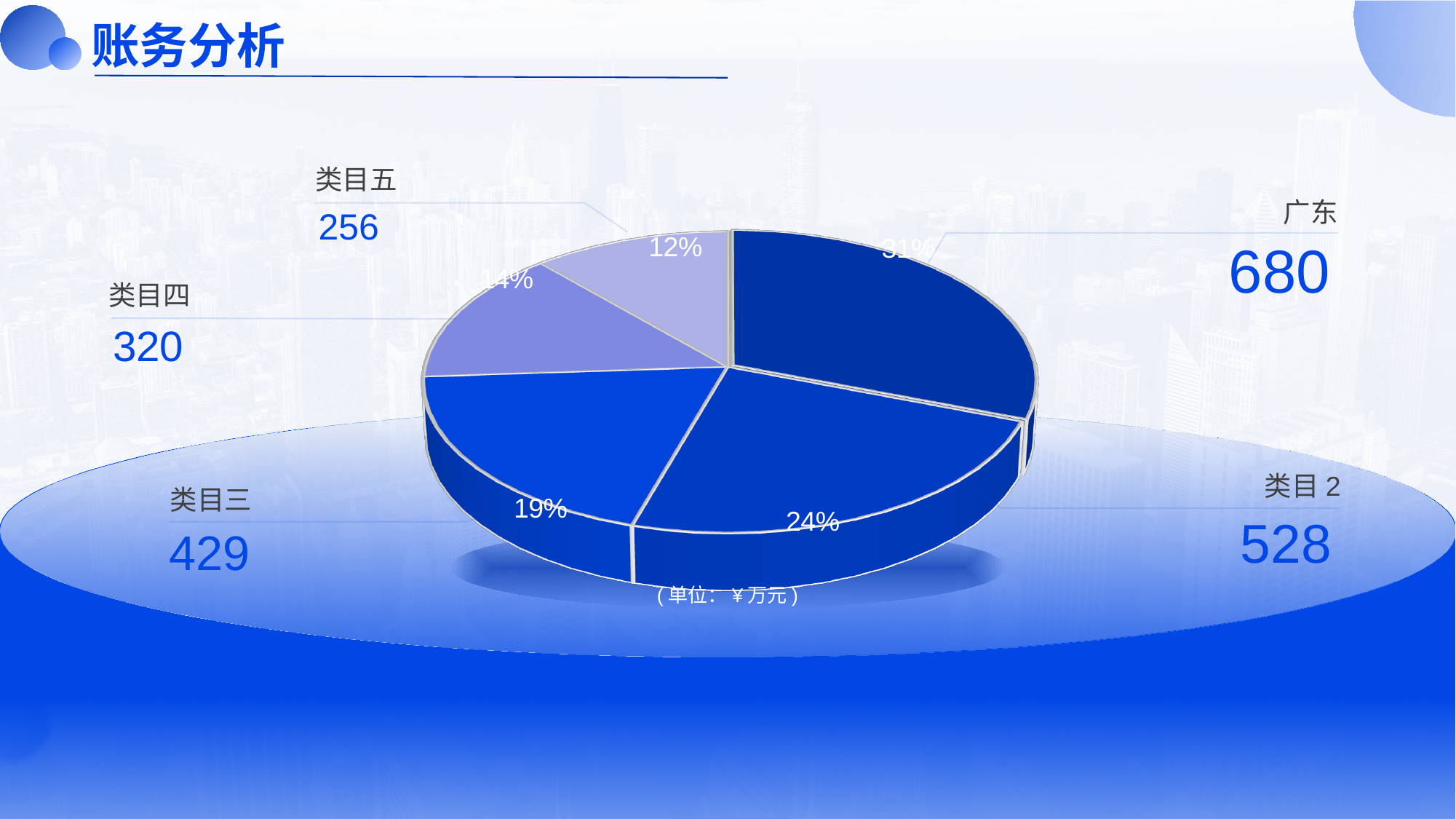

# 账务分析

[unsupported chart]

类目五

256
广东
680

类目四
320

类目2

528
类目三

429

(单位：¥万元)